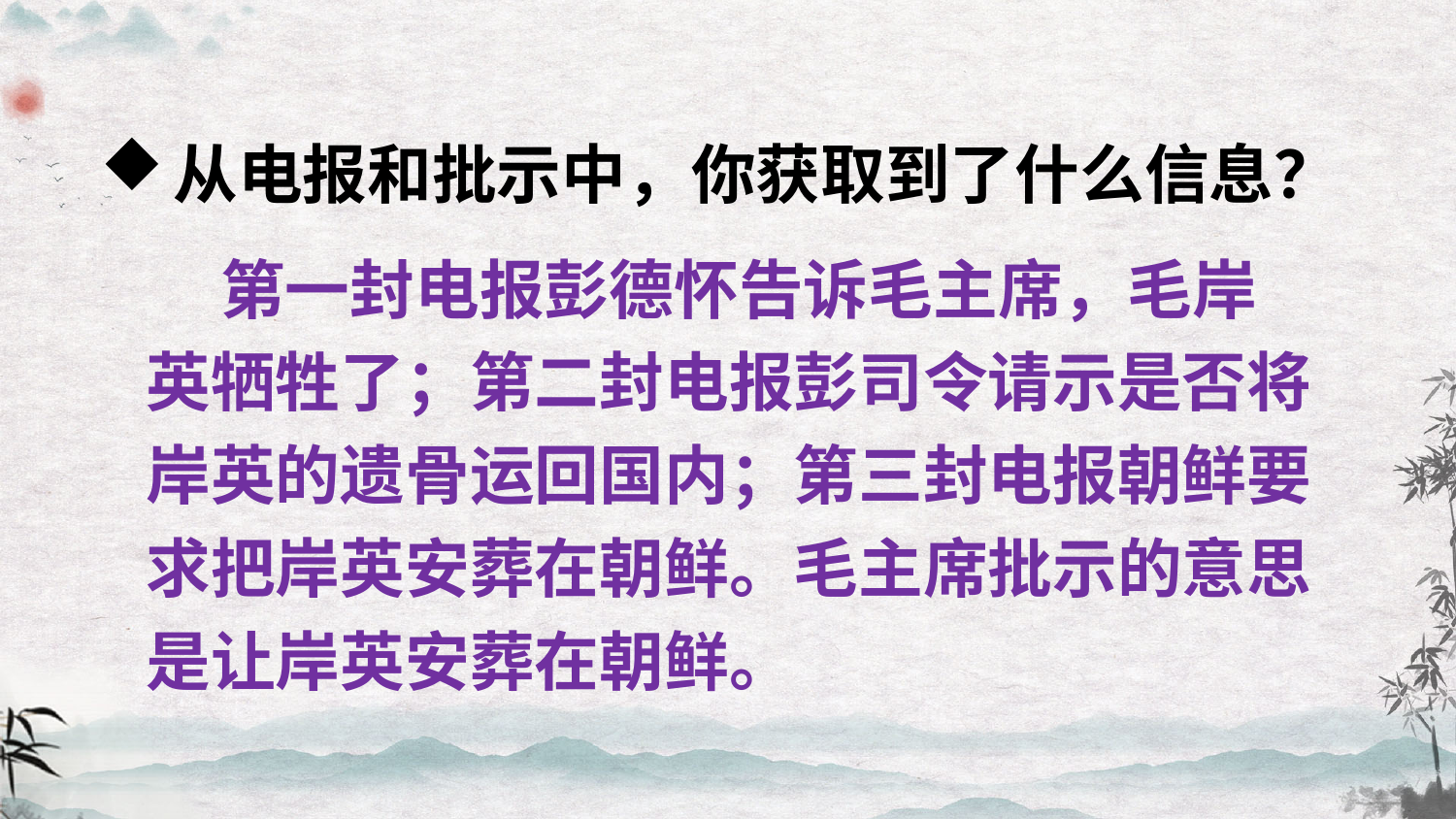

从电报和批示中，你获取到了什么信息？
    第一封电报彭德怀告诉毛主席，毛岸英牺牲了；第二封电报彭司令请示是否将岸英的遗骨运回国内；第三封电报朝鲜要求把岸英安葬在朝鲜。毛主席批示的意思是让岸英安葬在朝鲜。